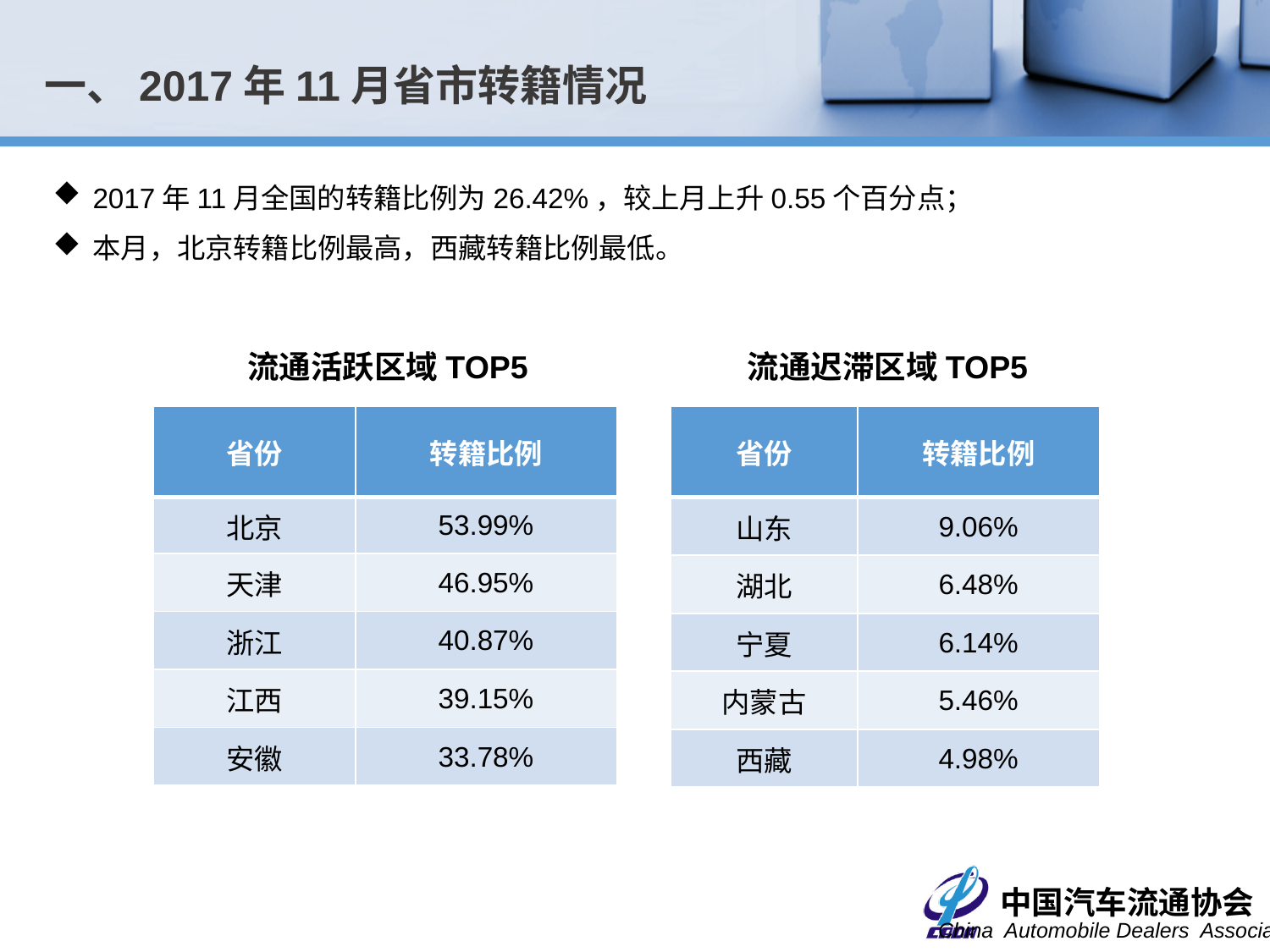

一、2017年11月省市转籍情况
2017年11月全国的转籍比例为26.42%，较上月上升0.55个百分点；
本月，北京转籍比例最高，西藏转籍比例最低。
流通活跃区域TOP5
流通迟滞区域TOP5
| 省份 | 转籍比例 |
| --- | --- |
| 北京 | 53.99% |
| 天津 | 46.95% |
| 浙江 | 40.87% |
| 江西 | 39.15% |
| 安徽 | 33.78% |
| 省份 | 转籍比例 |
| --- | --- |
| 山东 | 9.06% |
| 湖北 | 6.48% |
| 宁夏 | 6.14% |
| 内蒙古 | 5.46% |
| 西藏 | 4.98% |